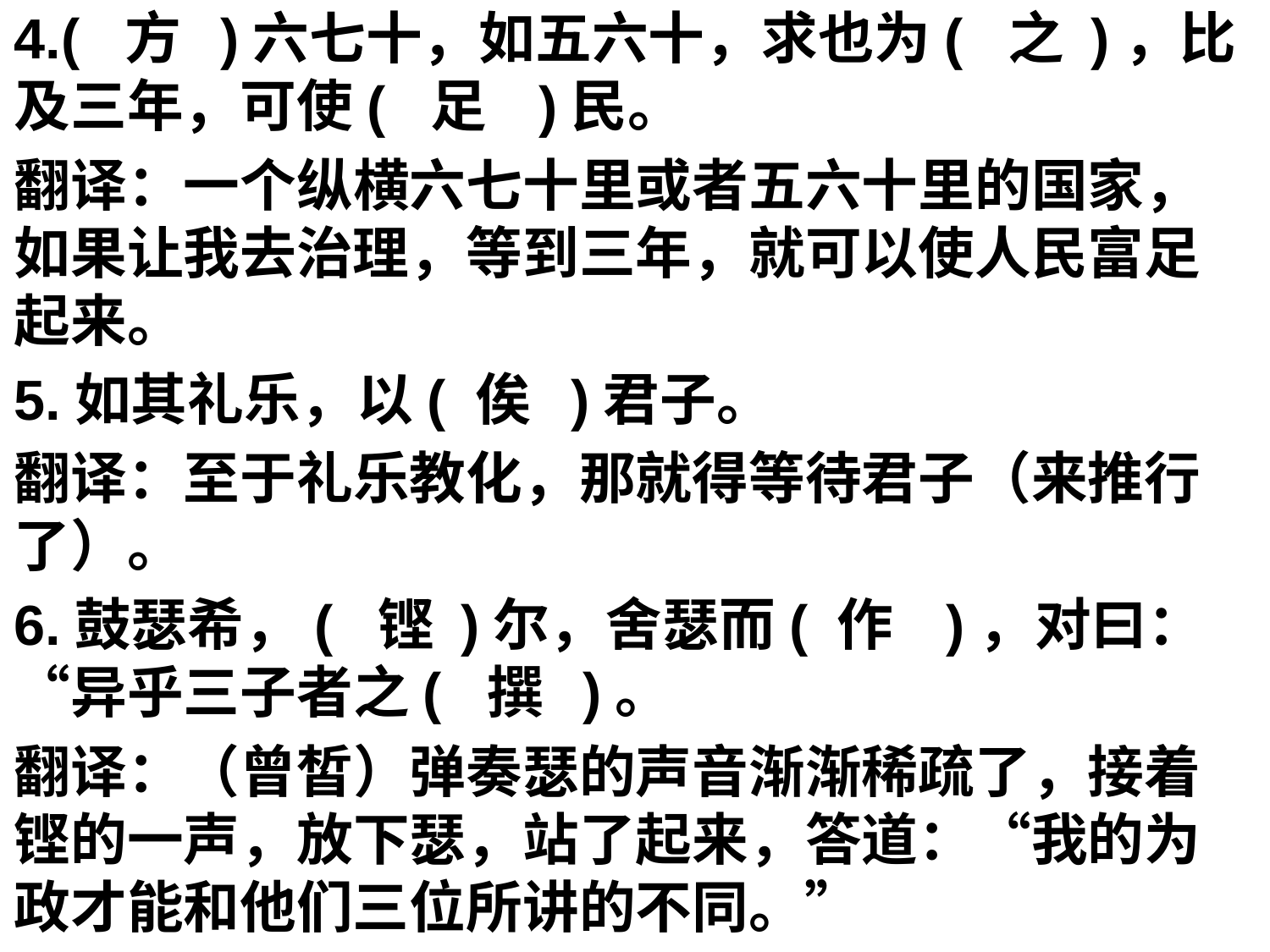

4.(  方  )六七十，如五六十，求也为(  之 )，比及三年，可使(  足   )民。
翻译：一个纵横六七十里或者五六十里的国家，如果让我去治理，等到三年，就可以使人民富足起来。
5.如其礼乐，以( 俟  )君子。
翻译：至于礼乐教化，那就得等待君子（来推行了）。
6.鼓瑟希，(  铿 )尔，舍瑟而( 作   )，对曰：“异乎三子者之(  撰  )。
翻译：（曾皙）弹奏瑟的声音渐渐稀疏了，接着铿的一声，放下瑟，站了起来，答道：“我的为政才能和他们三位所讲的不同。”